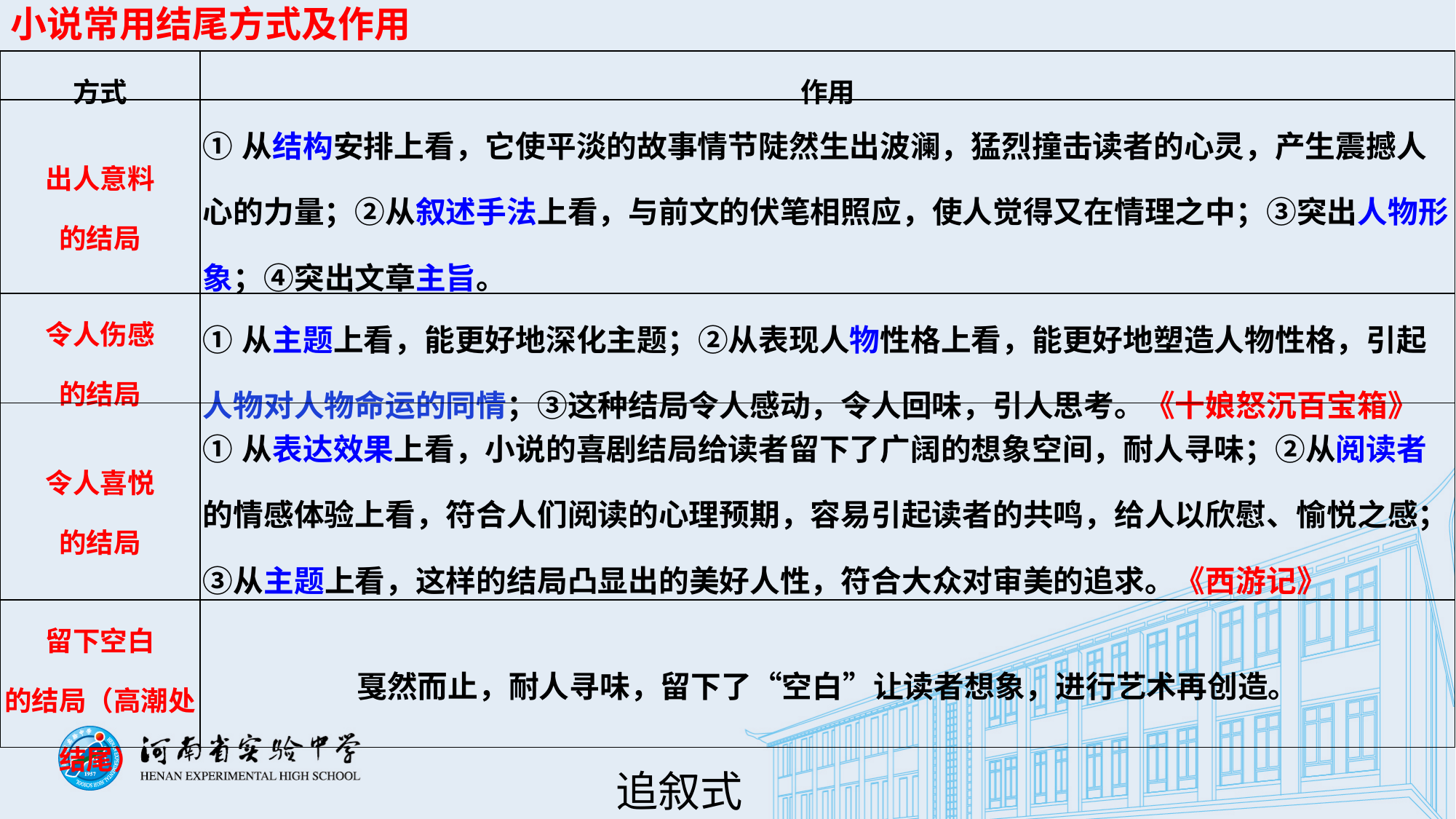

小说常用结尾方式及作用
| 方式 | 作用 |
| --- | --- |
| 出人意料 的结局 | ①从结构安排上看，它使平淡的故事情节陡然生出波澜，猛烈撞击读者的心灵，产生震撼人心的力量；②从叙述手法上看，与前文的伏笔相照应，使人觉得又在情理之中；③突出人物形象；④突出文章主旨。 |
| 令人伤感 的结局 | ①从主题上看，能更好地深化主题；②从表现人物性格上看，能更好地塑造人物性格，引起人物对人物命运的同情；③这种结局令人感动，令人回味，引人思考。《十娘怒沉百宝箱》 |
| 令人喜悦 的结局 | ①从表达效果上看，小说的喜剧结局给读者留下了广阔的想象空间，耐人寻味；②从阅读者的情感体验上看，符合人们阅读的心理预期，容易引起读者的共鸣，给人以欣慰、愉悦之感；③从主题上看，这样的结局凸显出的美好人性，符合大众对审美的追求。《西游记》 |
| 留下空白 的结局（高潮处结尾） | 戛然而止，耐人寻味，留下了“空白”让读者想象，进行艺术再创造。 |
追叙式